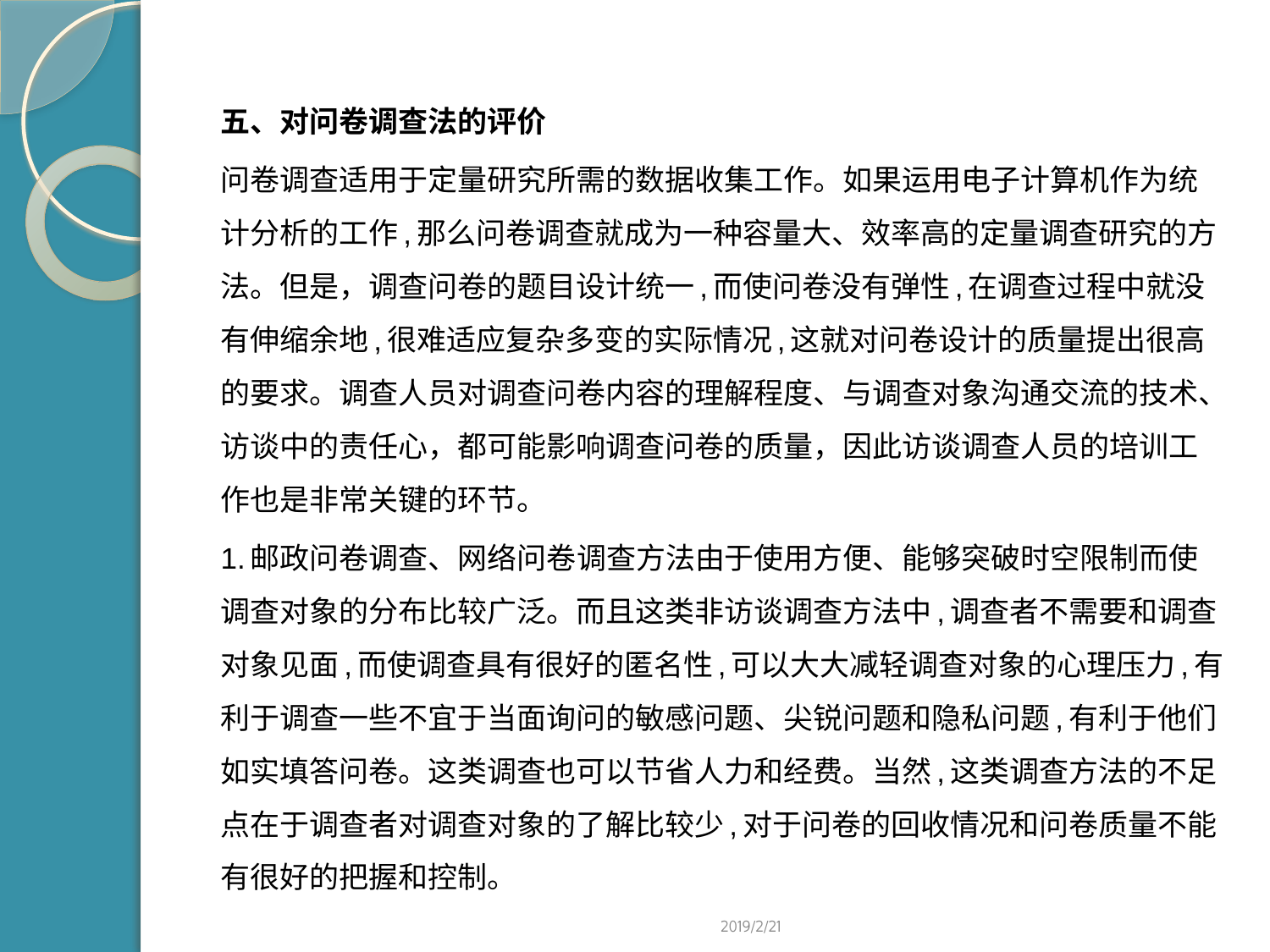

#
五、对问卷调查法的评价
问卷调查适用于定量研究所需的数据收集工作。如果运用电子计算机作为统计分析的工作,那么问卷调查就成为一种容量大、效率高的定量调查研究的方法。但是，调查问卷的题目设计统一,而使问卷没有弹性,在调查过程中就没有伸缩余地,很难适应复杂多变的实际情况,这就对问卷设计的质量提出很高的要求。调查人员对调查问卷内容的理解程度、与调查对象沟通交流的技术、访谈中的责任心，都可能影响调查问卷的质量，因此访谈调查人员的培训工作也是非常关键的环节。
1.邮政问卷调查、网络问卷调查方法由于使用方便、能够突破时空限制而使调查对象的分布比较广泛。而且这类非访谈调查方法中,调查者不需要和调查对象见面,而使调查具有很好的匿名性,可以大大减轻调查对象的心理压力,有利于调查一些不宜于当面询问的敏感问题、尖锐问题和隐私问题,有利于他们如实填答问卷。这类调查也可以节省人力和经费。当然,这类调查方法的不足点在于调查者对调查对象的了解比较少,对于问卷的回收情况和问卷质量不能有很好的把握和控制。
2019/2/21